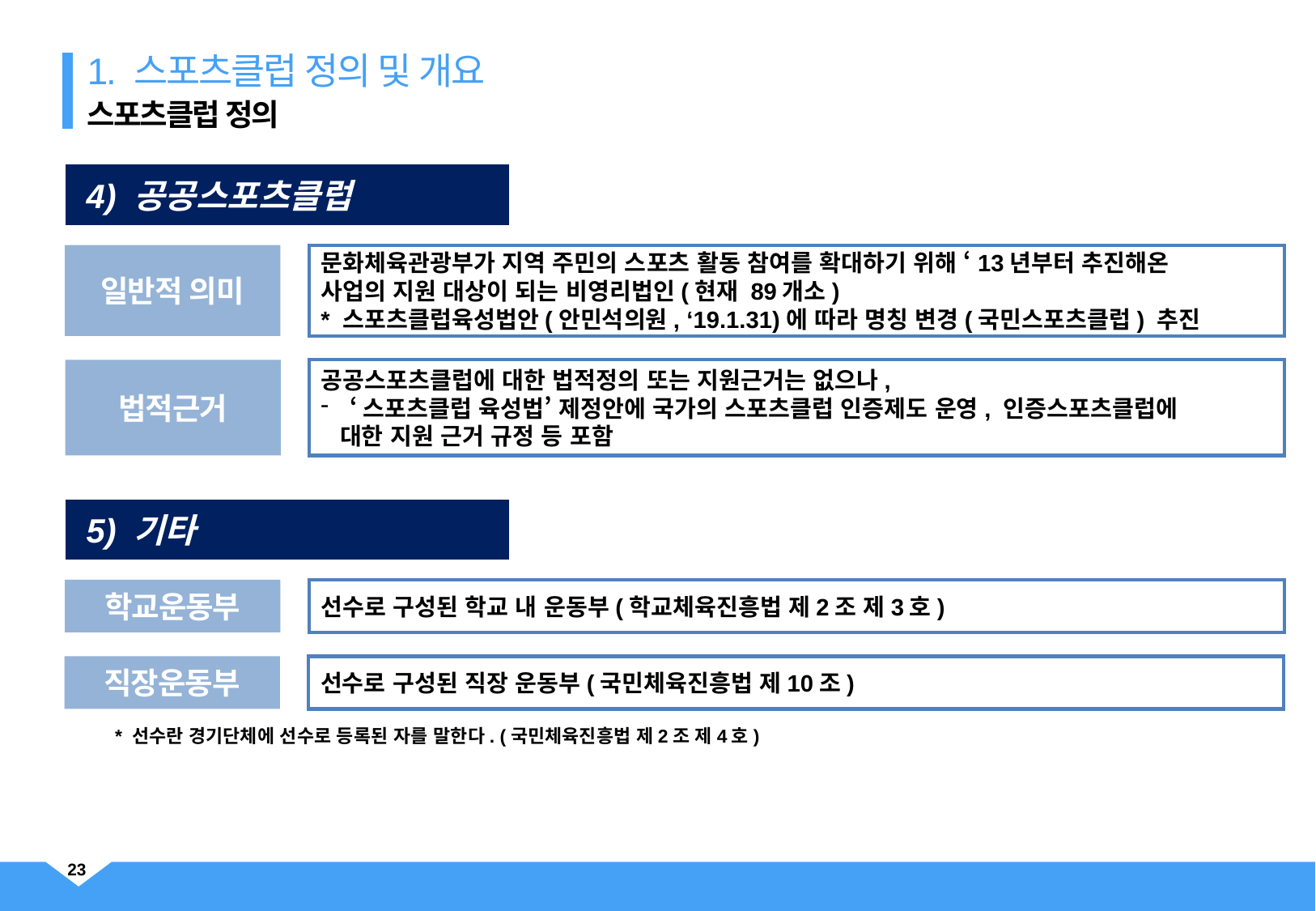

1. 스포츠클럽 정의 및 개요
스포츠클럽 정의
 4) 공공스포츠클럽
일반적 의미
문화체육관광부가 지역 주민의 스포츠 활동 참여를 확대하기 위해 ‘13년부터 추진해온
사업의 지원 대상이 되는 비영리법인(현재 89개소)
* 스포츠클럽육성법안(안민석의원, ‘19.1.31)에 따라 명칭 변경(국민스포츠클럽) 추진
법적근거
공공스포츠클럽에 대한 법적정의 또는 지원근거는 없으나,
‘스포츠클럽 육성법’ 제정안에 국가의 스포츠클럽 인증제도 운영, 인증스포츠클럽에
  대한 지원 근거 규정 등 포함
 5) 기타
학교운동부
선수로 구성된 학교 내 운동부(학교체육진흥법 제2조 제3호)
직장운동부
선수로 구성된 직장 운동부(국민체육진흥법 제10조)
* 선수란 경기단체에 선수로 등록된 자를 말한다. (국민체육진흥법 제2조 제4호)